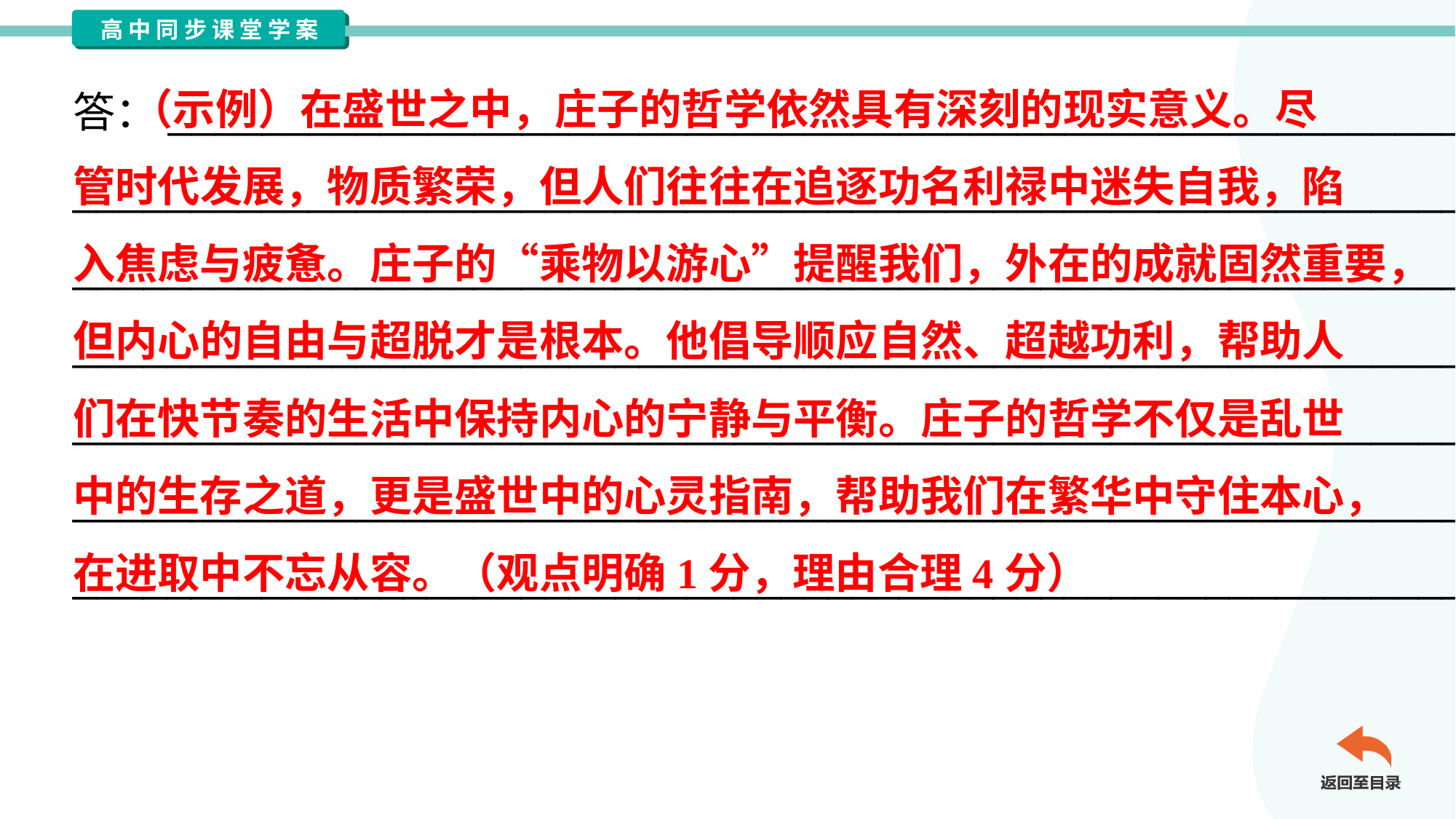

（示例）在盛世之中，庄子的哲学依然具有深刻的现实意义。尽
管时代发展，物质繁荣，但人们往往在追逐功名利禄中迷失自我，陷
入焦虑与疲惫。庄子的“乘物以游心”提醒我们，外在的成就固然重要，
但内心的自由与超脱才是根本。他倡导顺应自然、超越功利，帮助人
们在快节奏的生活中保持内心的宁静与平衡。庄子的哲学不仅是乱世
中的生存之道，更是盛世中的心灵指南，帮助我们在繁华中守住本心，
在进取中不忘从容。（观点明确1分，理由合理4分）
答：_________________________________________________________
_____________________________________________________________
_____________________________________________________________
_____________________________________________________________
_____________________________________________________________
_____________________________________________________________
_____________________________________________________________